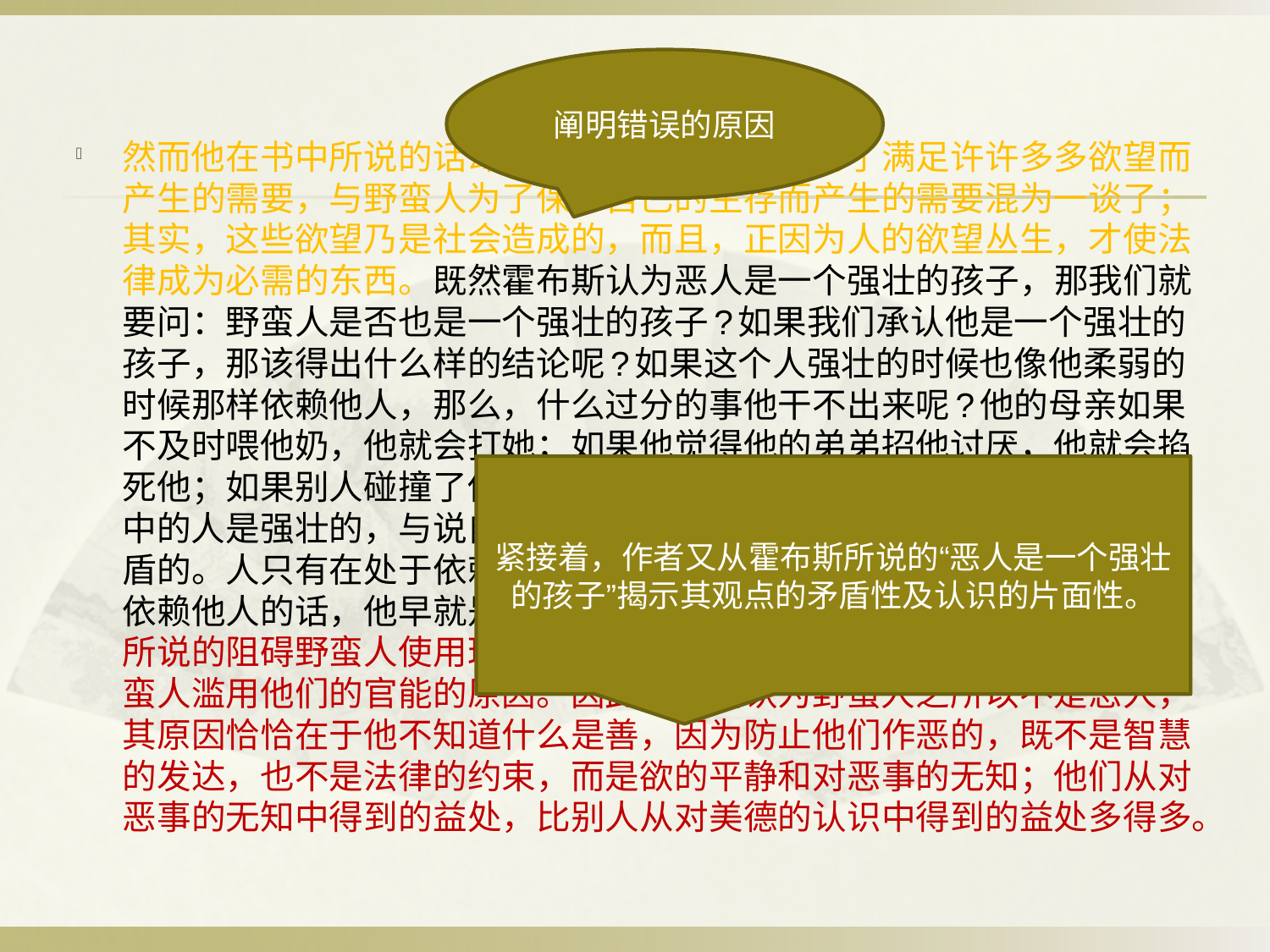

阐明错误的原因
然而他在书中所说的话却恰恰相反，因为他把为了满足许许多多欲望而产生的需要，与野蛮人为了保护自已的生存而产生的需要混为一谈了；其实，这些欲望乃是社会造成的，而且，正因为人的欲望丛生，才使法律成为必需的东西。既然霍布斯认为恶人是一个强壮的孩子，那我们就要问：野蛮人是否也是一个强壮的孩子?如果我们承认他是一个强壮的孩子，那该得出什么样的结论呢?如果这个人强壮的时候也像他柔弱的时候那样依赖他人，那么，什么过分的事他干不出来呢?他的母亲如果不及时喂他奶，他就会打她；如果他觉得他的弟弟招他讨厌，他就会掐死他；如果别人碰撞了他或打扰了他，他就会咬别人的腿。说自然状态中的人是强壮的，与说自然状态中的人需要依赖于人，这两种说法是矛盾的。人只有在处于依赖状态的时候才是柔弱的；如果他无拘无束，不依赖他人的话，他早就是很强壮的了。霍布斯没有看出：我们的法学家所说的阻碍野蛮人使用理智的原因，正好就是霍布斯本人所说的阻碍野蛮人滥用他们的官能的原因。因此，我们认为野蛮人之所以不是恶人，其原因恰恰在于他不知道什么是善，因为防止他们作恶的，既不是智慧的发达，也不是法律的约束，而是欲的平静和对恶事的无知；他们从对恶事的无知中得到的益处，比别人从对美德的认识中得到的益处多得多。
紧接着，作者又从霍布斯所说的“恶人是一个强壮的孩子”揭示其观点的矛盾性及认识的片面性。